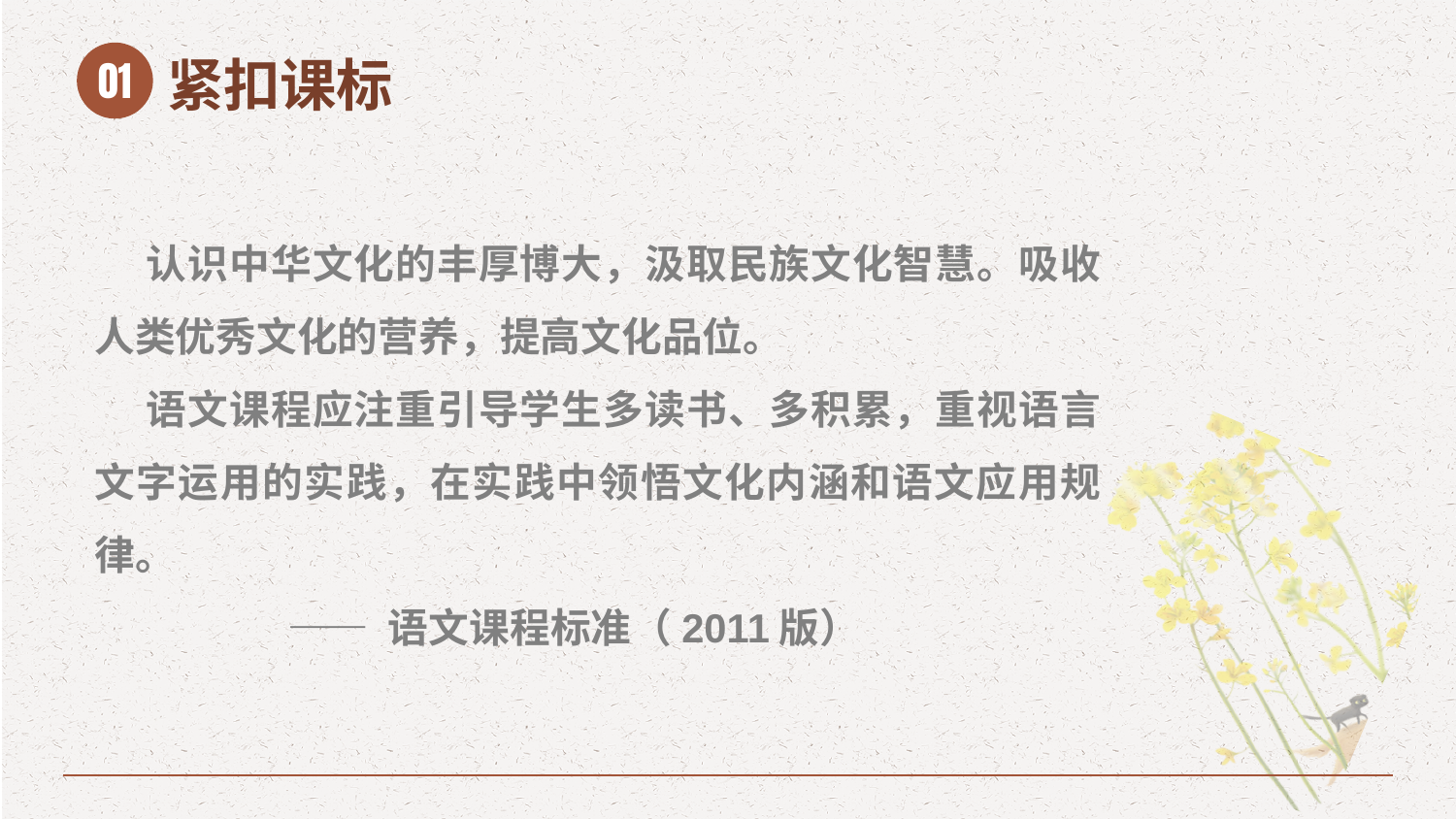

01
紧扣课标
    认识中华文化的丰厚博大，汲取民族文化智慧。吸收人类优秀文化的营养，提高文化品位。
    语文课程应注重引导学生多读书、多积累，重视语言文字运用的实践，在实践中领悟文化内涵和语文应用规律。
                     —— 语文课程标准（2011版）